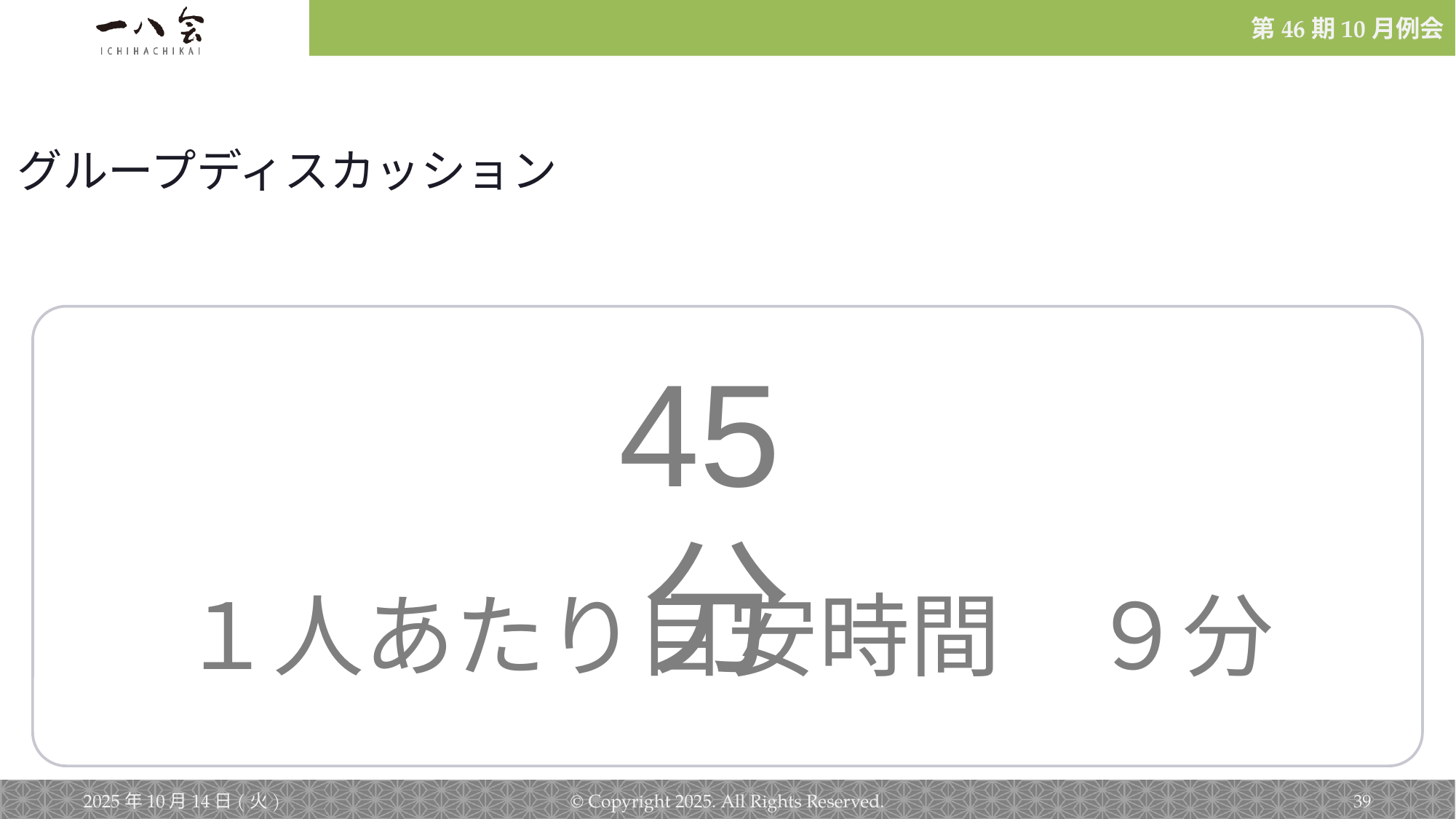

グループディスカッション

45分
１人あたり目安時間　９分
2025年10月14日(火)
© Copyright 2025. All Rights Reserved.
39